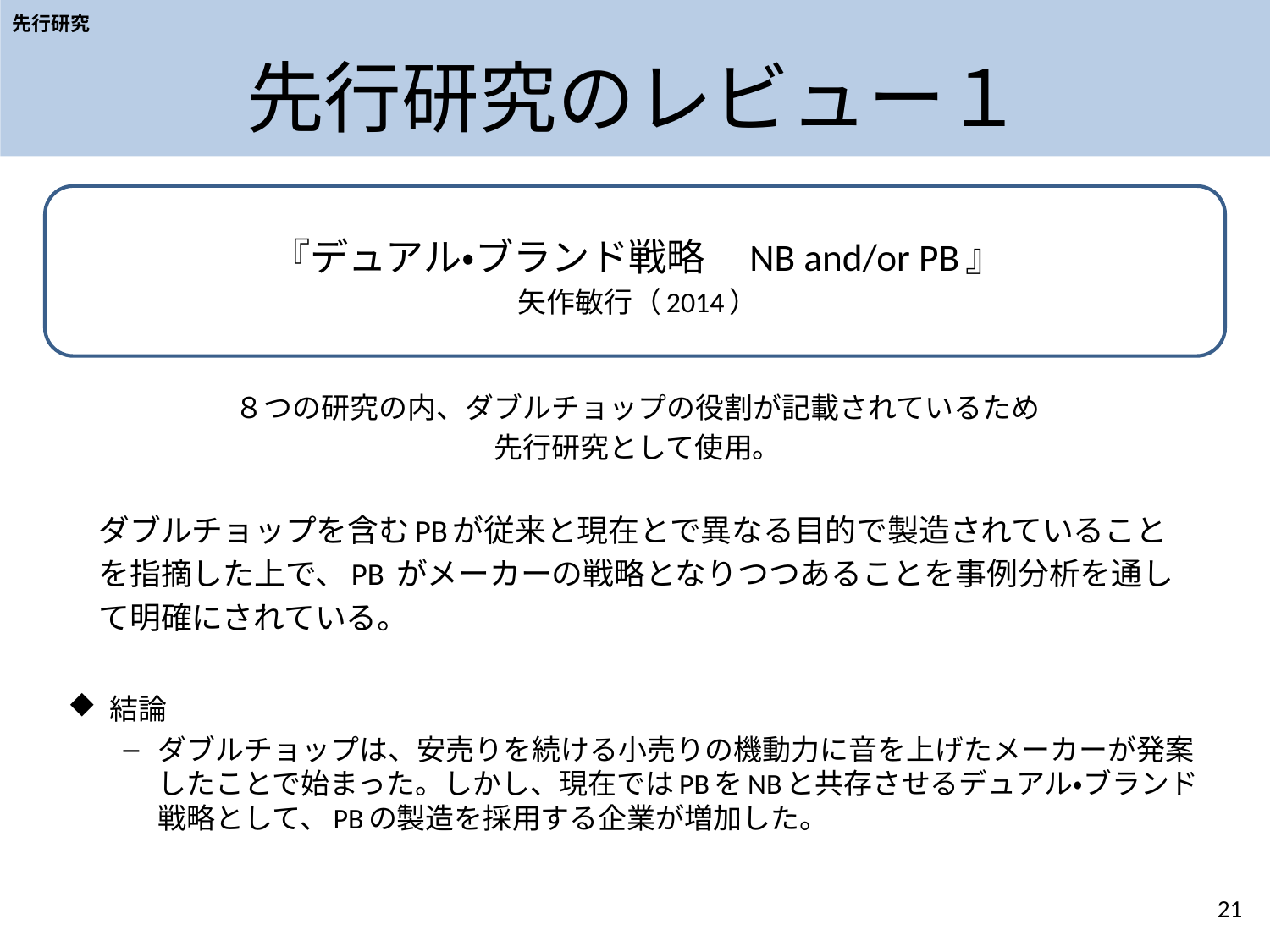

先行研究
# 先行研究のレビュー１

『デュアル・ブランド戦略　NB and/or PB』
矢作敏行（2014）

８つの研究の内、ダブルチョップの役割が記載されているため
先行研究として使用。

　ダブルチョップを含むPBが従来と現在とで異なる目的で製造されていること
　を指摘した上で、PB がメーカーの戦略となりつつあることを事例分析を通し
　て明確にされている。

結論
ダブルチョップは、安売りを続ける小売りの機動力に音を上げたメーカーが発案したことで始まった。しかし、現在ではPBをNBと共存させるデュアル・ブランド戦略として、PBの製造を採用する企業が増加した。

21